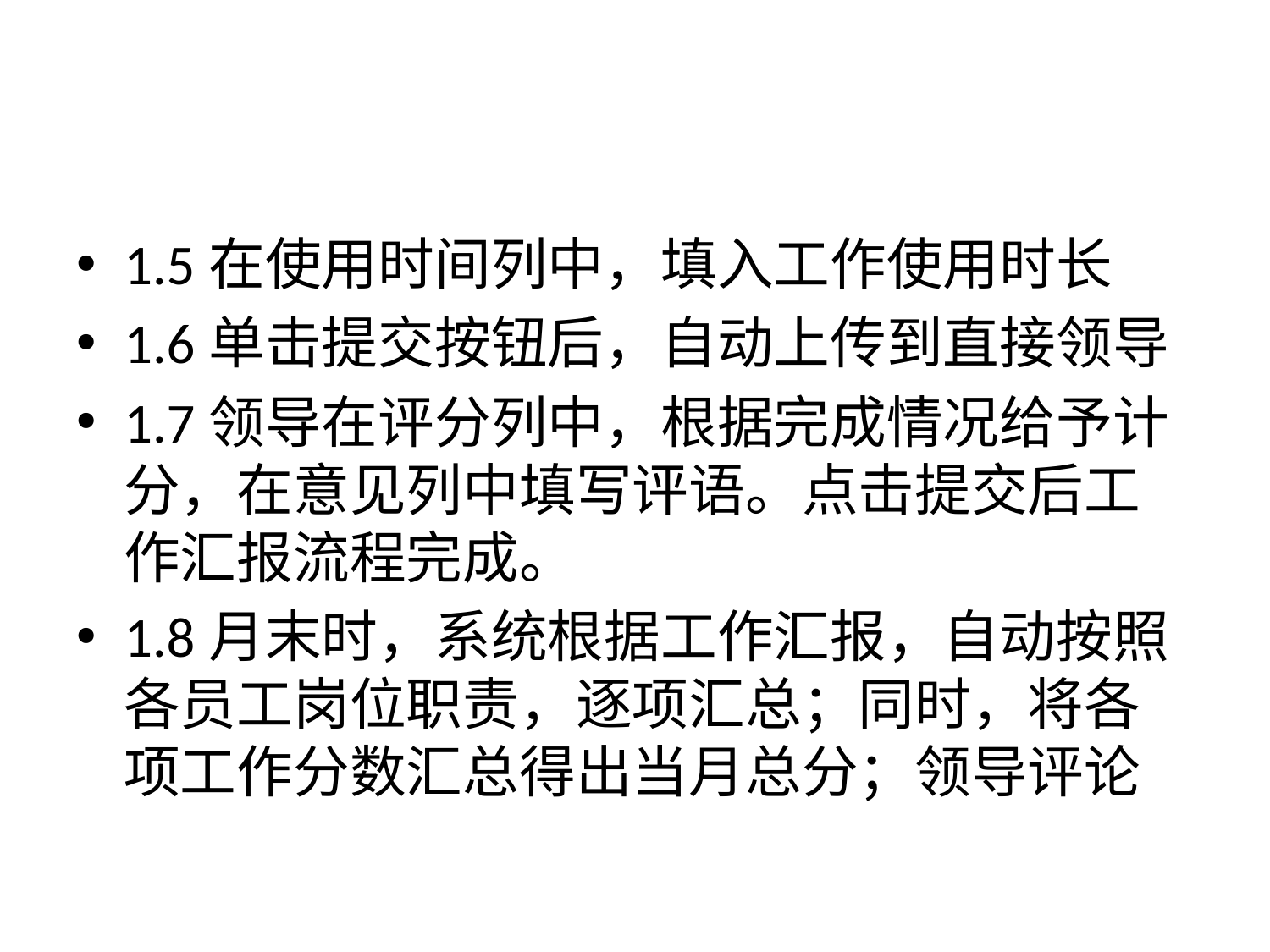

#
1.5在使用时间列中，填入工作使用时长
1.6单击提交按钮后，自动上传到直接领导
1.7领导在评分列中，根据完成情况给予计分，在意见列中填写评语。点击提交后工作汇报流程完成。
1.8月末时，系统根据工作汇报，自动按照各员工岗位职责，逐项汇总；同时，将各项工作分数汇总得出当月总分；领导评论